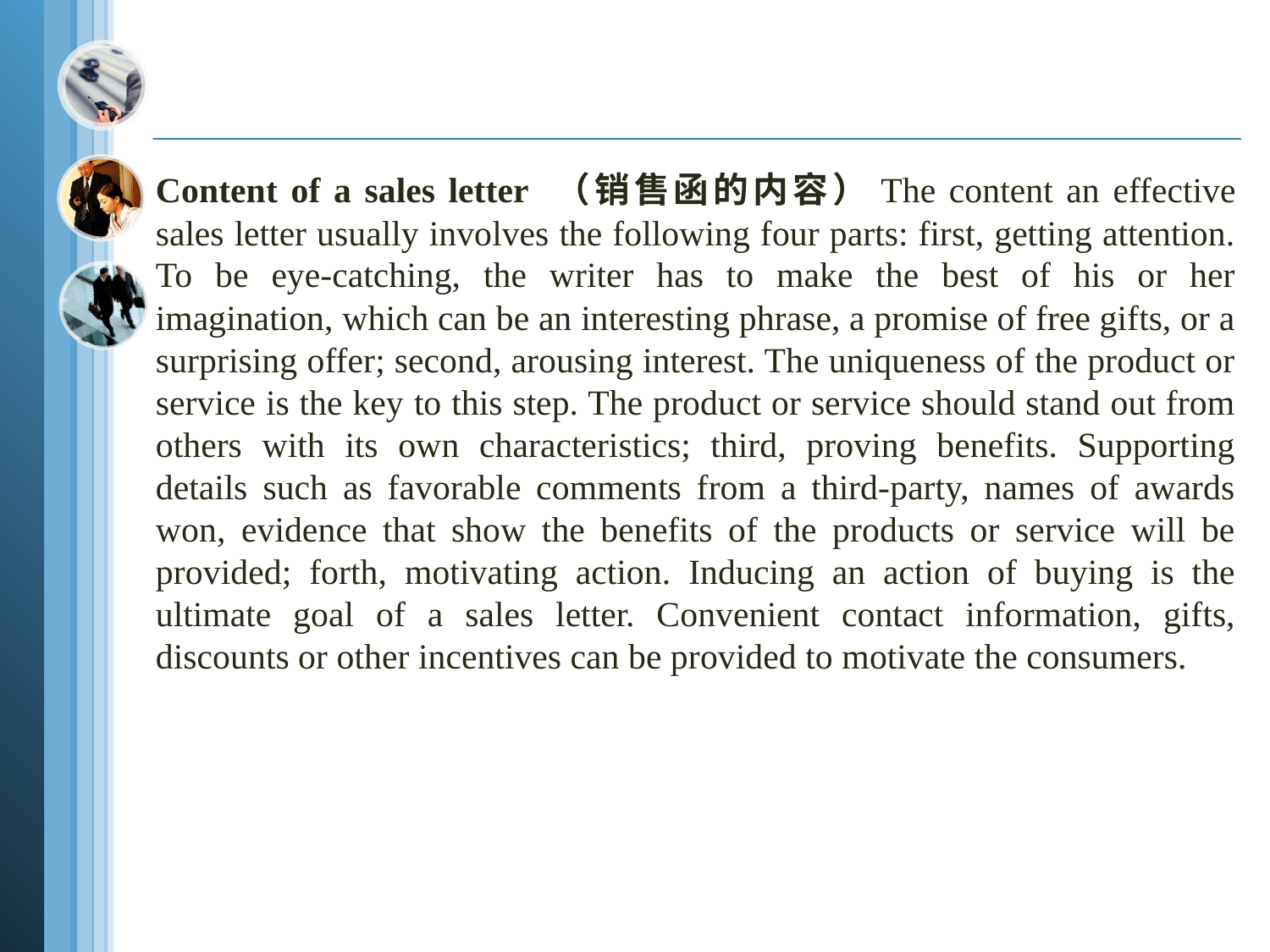

Content of a sales letter （销售函的内容）The content an effective sales letter usually involves the following four parts: first, getting attention. To be eye-catching, the writer has to make the best of his or her imagination, which can be an interesting phrase, a promise of free gifts, or a surprising offer; second, arousing interest. The uniqueness of the product or service is the key to this step. The product or service should stand out from others with its own characteristics; third, proving benefits. Supporting details such as favorable comments from a third-party, names of awards won, evidence that show the benefits of the products or service will be provided; forth, motivating action. Inducing an action of buying is the ultimate goal of a sales letter. Convenient contact information, gifts, discounts or other incentives can be provided to motivate the consumers.